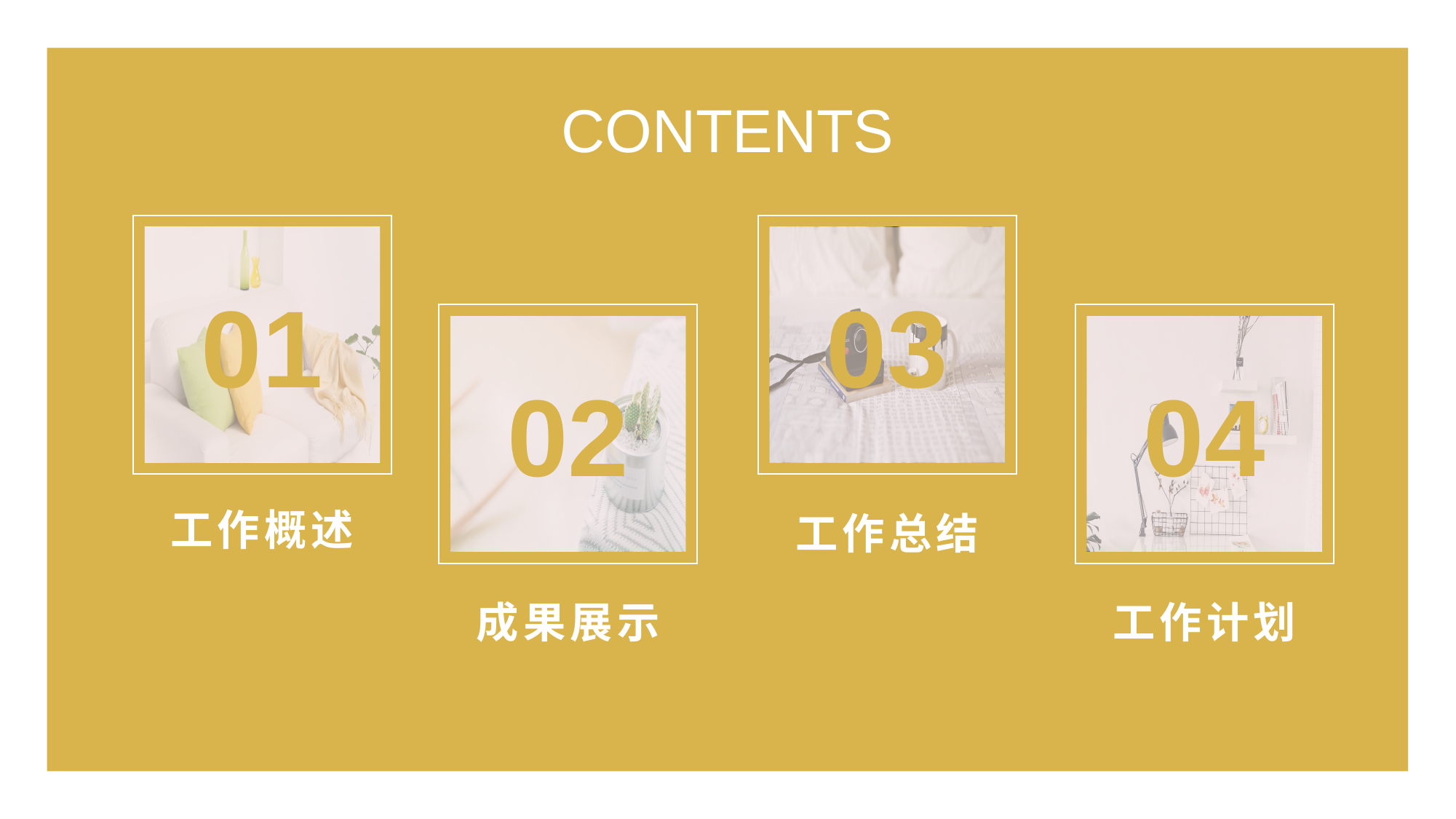

CONTENTS

01

03

02

04
工作概述
工作总结
成果展示
工作计划